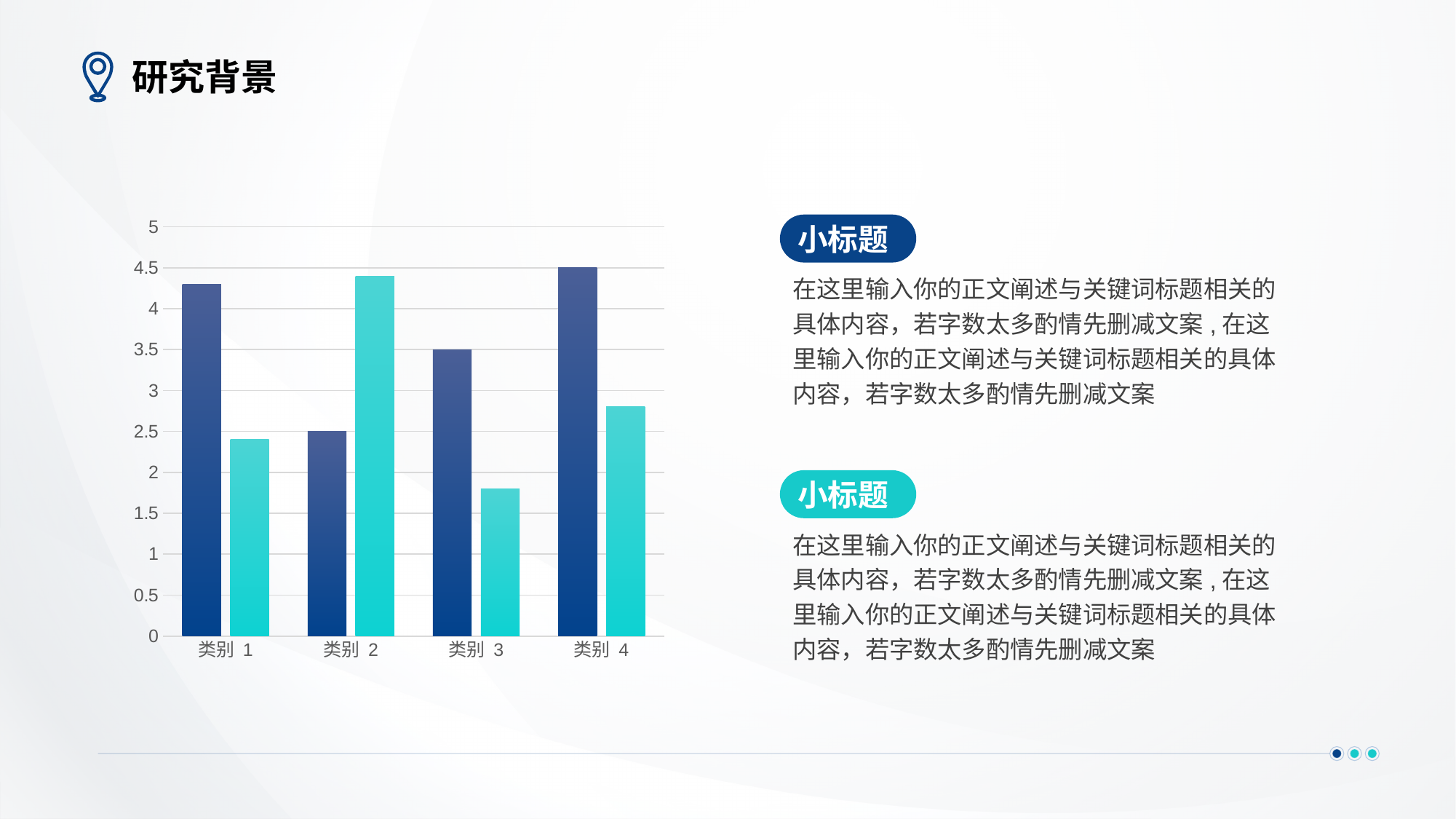

# 研究背景

### Chart

| Category | 系列 1 | 系列 2 |
|---|---|---|
| 类别 1 | 4.3 | 2.4 |
| 类别 2 | 2.5 | 4.4 |
| 类别 3 | 3.5 | 1.8 |
| 类别 4 | 4.5 | 2.8 |
小标题
在这里输入你的正文阐述与关键词标题相关的具体内容，若字数太多酌情先删减文案,在这里输入你的正文阐述与关键词标题相关的具体内容，若字数太多酌情先删减文案
小标题
在这里输入你的正文阐述与关键词标题相关的具体内容，若字数太多酌情先删减文案,在这里输入你的正文阐述与关键词标题相关的具体内容，若字数太多酌情先删减文案